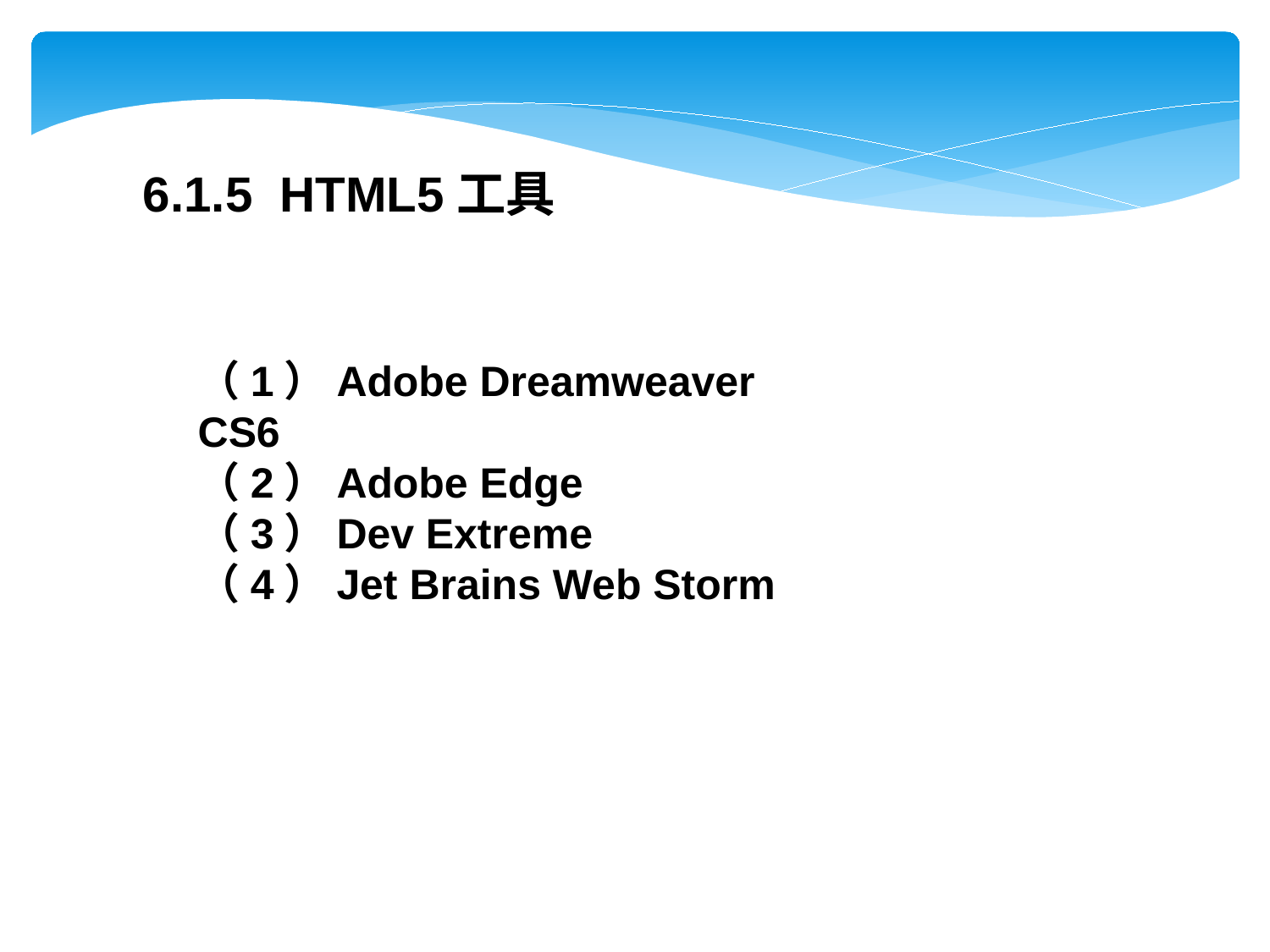

6.1.5  HTML5工具
（1）Adobe Dreamweaver CS6
（2）Adobe Edge
（3）Dev Extreme
（4）Jet Brains Web Storm